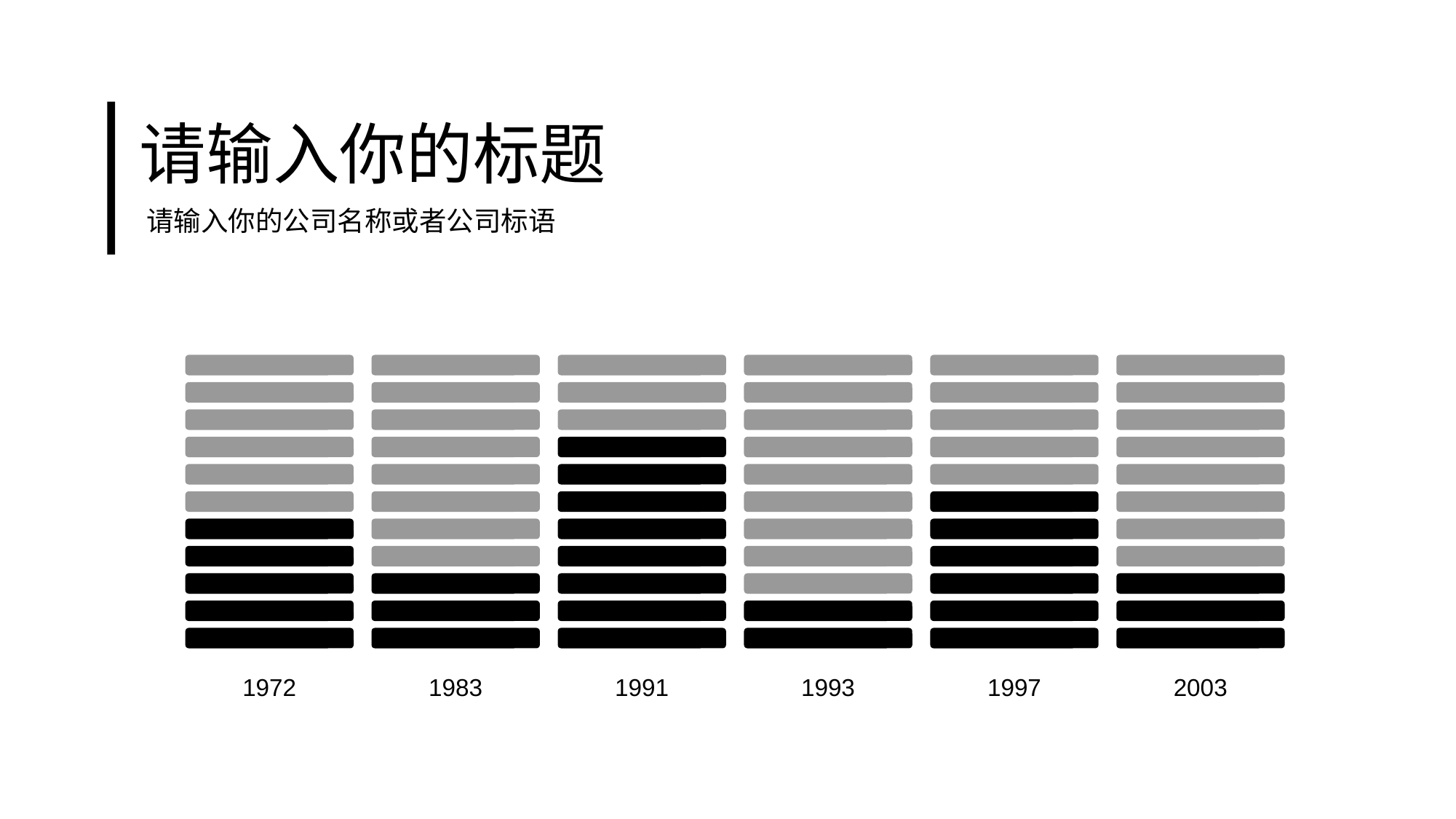

请输入你的标题
请输入你的公司名称或者公司标语

1972
1983
1991
1993
1997
2003